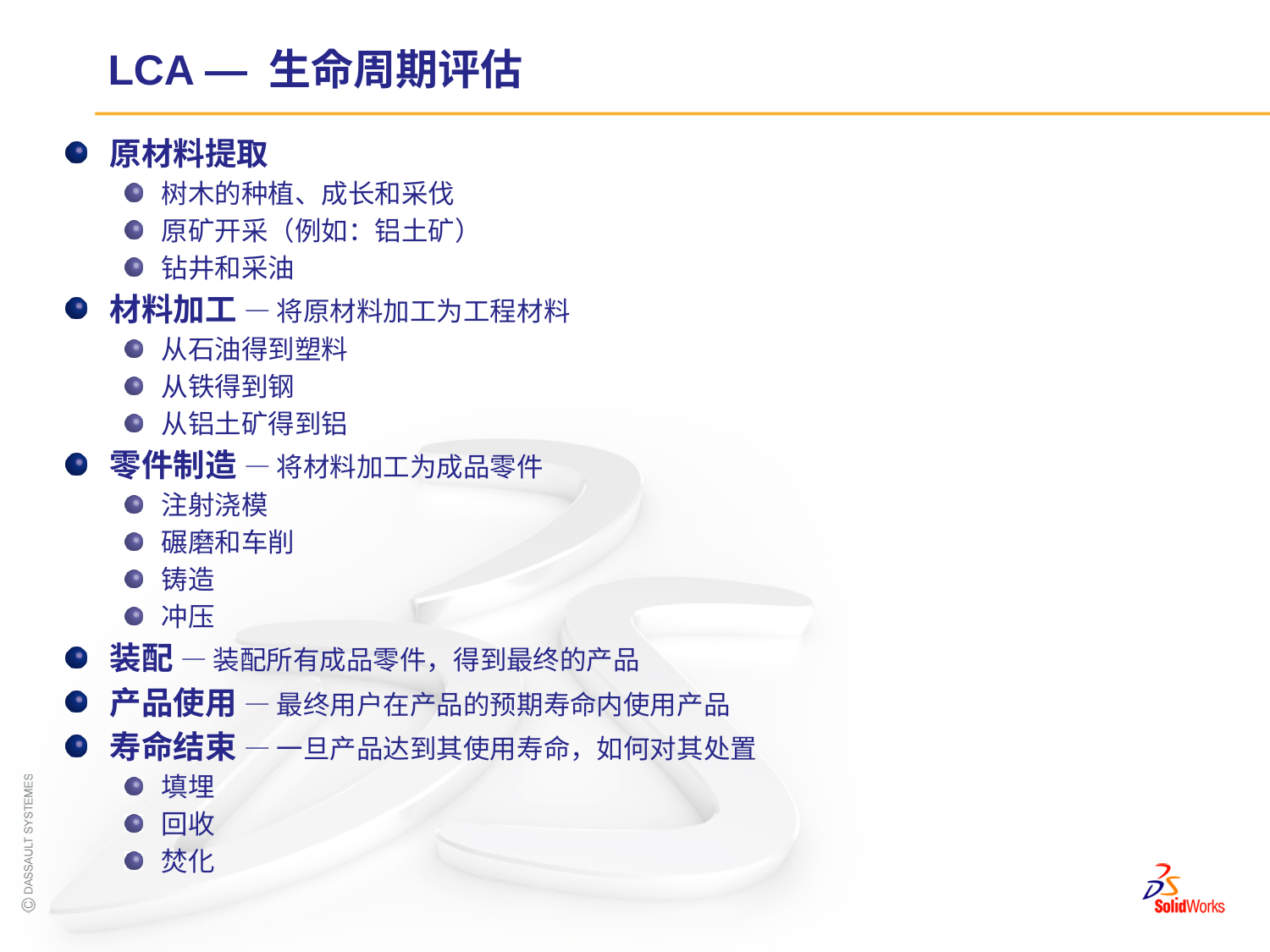

# LCA — 生命周期评估
原材料提取
树木的种植、成长和采伐
原矿开采（例如：铝土矿）
钻井和采油
材料加工 — 将原材料加工为工程材料
从石油得到塑料
从铁得到钢
从铝土矿得到铝
零件制造 — 将材料加工为成品零件
注射浇模
碾磨和车削
铸造
冲压
装配 — 装配所有成品零件，得到最终的产品
产品使用 — 最终用户在产品的预期寿命内使用产品
寿命结束 — 一旦产品达到其使用寿命，如何对其处置
填埋
回收
焚化